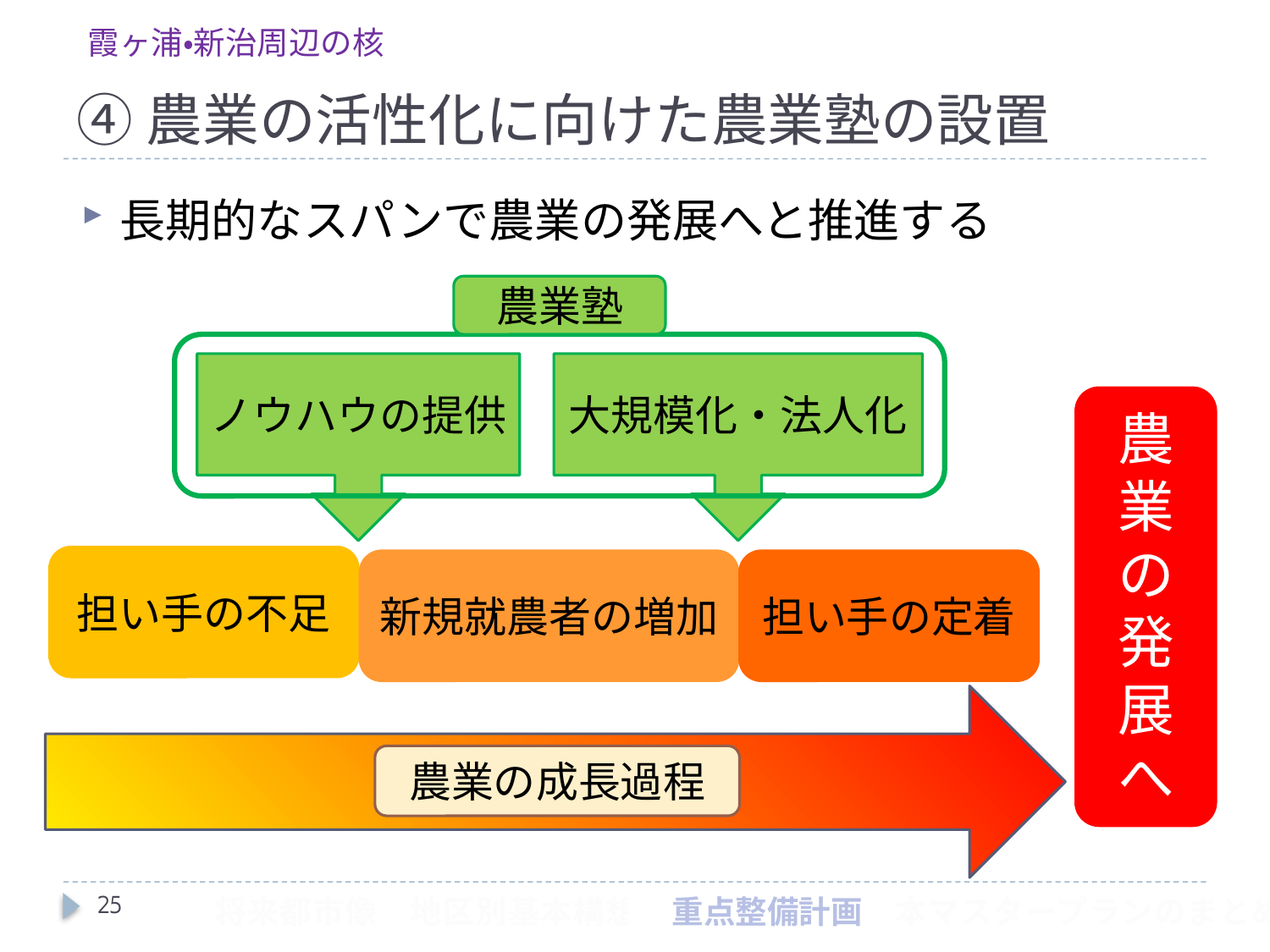

霞ヶ浦・新治周辺の核
# ④農業の活性化に向けた農業塾の設置
長期的なスパンで農業の発展へと推進する

農業塾

ノウハウの提供
大規模化・法人化
農業の発展へ
農業の成長
担い手の不足
新規就農者の増加
担い手の定着

農業の成長過程
25
　将来都市像　地区別基本構想　重点整備計画　本マスタープランのまとめ